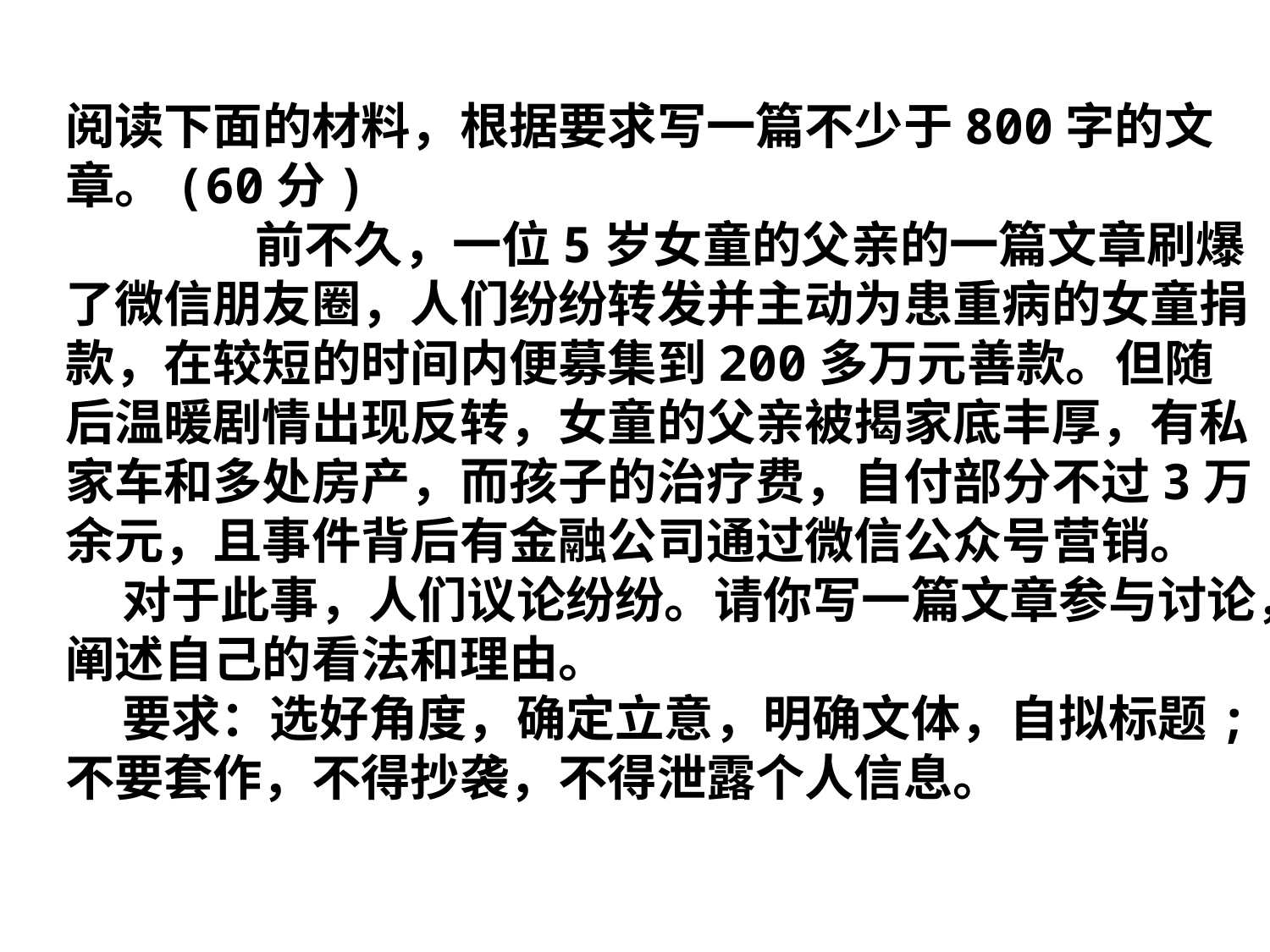

阅读下面的材料，根据要求写一篇不少于800字的文章。(60分)
      前不久，一位5岁女童的父亲的一篇文章刷爆了微信朋友圈，人们纷纷转发并主动为患重病的女童捐款，在较短的时间内便募集到200多万元善款。但随后温暖剧情出现反转，女童的父亲被揭家底丰厚，有私家车和多处房产，而孩子的治疗费，自付部分不过3万余元，且事件背后有金融公司通过微信公众号营销。
    对于此事，人们议论纷纷。请你写一篇文章参与讨论，阐述自己的看法和理由。
    要求：选好角度，确定立意，明确文体，自拟标题;不要套作，不得抄袭，不得泄露个人信息。